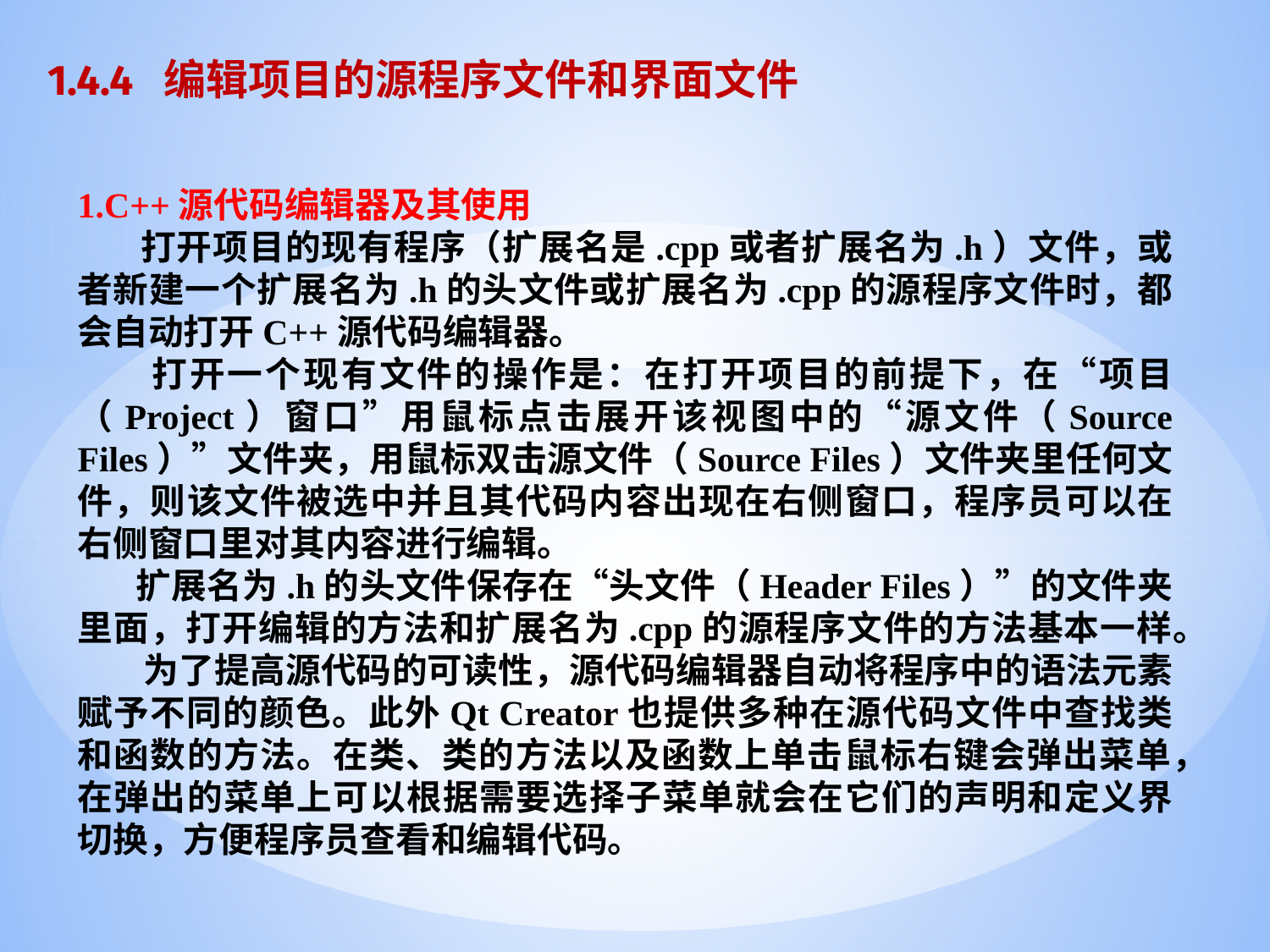

1.4.4  编辑项目的源程序文件和界面文件
1.C++源代码编辑器及其使用
      打开项目的现有程序（扩展名是.cpp或者扩展名为.h）文件，或者新建一个扩展名为.h的头文件或扩展名为.cpp的源程序文件时，都会自动打开C++源代码编辑器。
      打开一个现有文件的操作是：在打开项目的前提下，在“项目（Project）窗口”用鼠标点击展开该视图中的“源文件（Source Files）”文件夹，用鼠标双击源文件（Source Files）文件夹里任何文件，则该文件被选中并且其代码内容出现在右侧窗口，程序员可以在右侧窗口里对其内容进行编辑。
      扩展名为.h的头文件保存在“头文件（Header Files）”的文件夹里面，打开编辑的方法和扩展名为.cpp的源程序文件的方法基本一样。
       为了提高源代码的可读性，源代码编辑器自动将程序中的语法元素赋予不同的颜色。此外Qt Creator也提供多种在源代码文件中查找类和函数的方法。在类、类的方法以及函数上单击鼠标右键会弹出菜单，在弹出的菜单上可以根据需要选择子菜单就会在它们的声明和定义界切换，方便程序员查看和编辑代码。